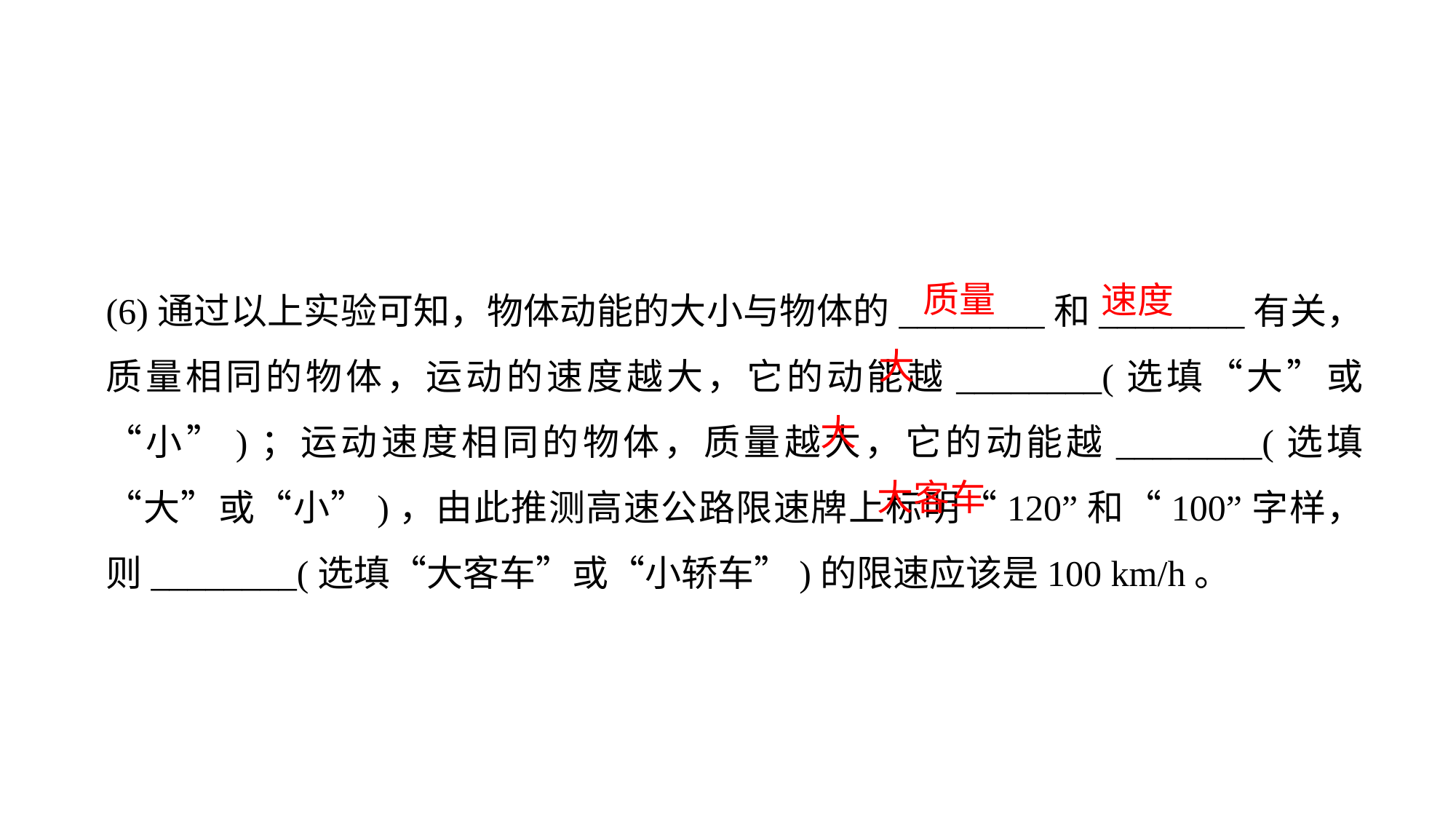

(6)通过以上实验可知，物体动能的大小与物体的________和________有关，质量相同的物体，运动的速度越大，它的动能越________(选填“大”或“小”)；运动速度相同的物体，质量越大，它的动能越________(选填“大”或“小”)，由此推测高速公路限速牌上标明“120”和“100”字样， 则________(选填“大客车”或“小轿车”)的限速应该是100 km/h。
质量
速度
大
大
大客车